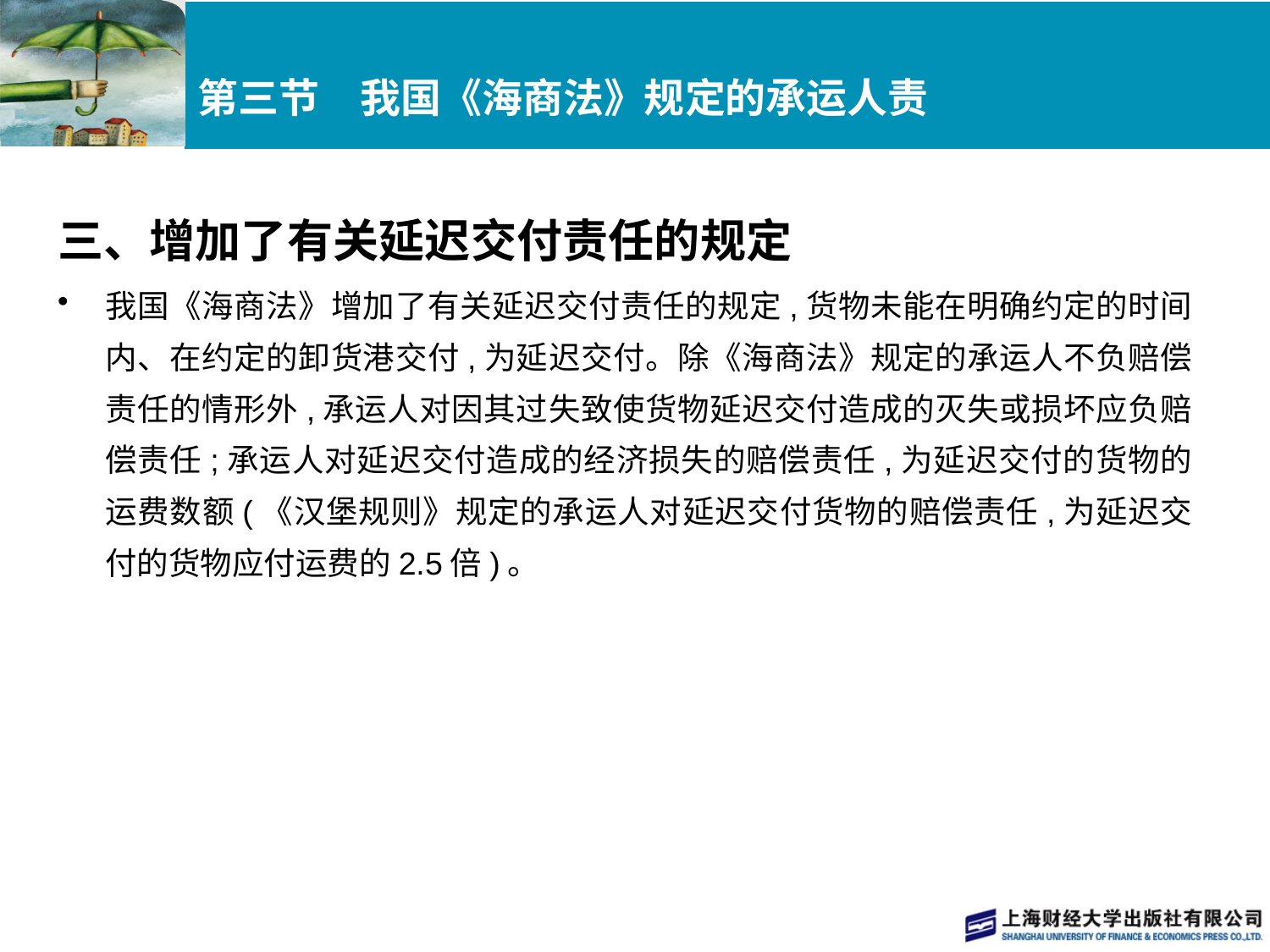

# 第三节　我国《海商法》规定的承运人责
三、增加了有关延迟交付责任的规定
我国《海商法》增加了有关延迟交付责任的规定,货物未能在明确约定的时间内、在约定的卸货港交付,为延迟交付。除《海商法》规定的承运人不负赔偿责任的情形外,承运人对因其过失致使货物延迟交付造成的灭失或损坏应负赔偿责任;承运人对延迟交付造成的经济损失的赔偿责任,为延迟交付的货物的运费数额(《汉堡规则》规定的承运人对延迟交付货物的赔偿责任,为延迟交付的货物应付运费的2.5倍)。